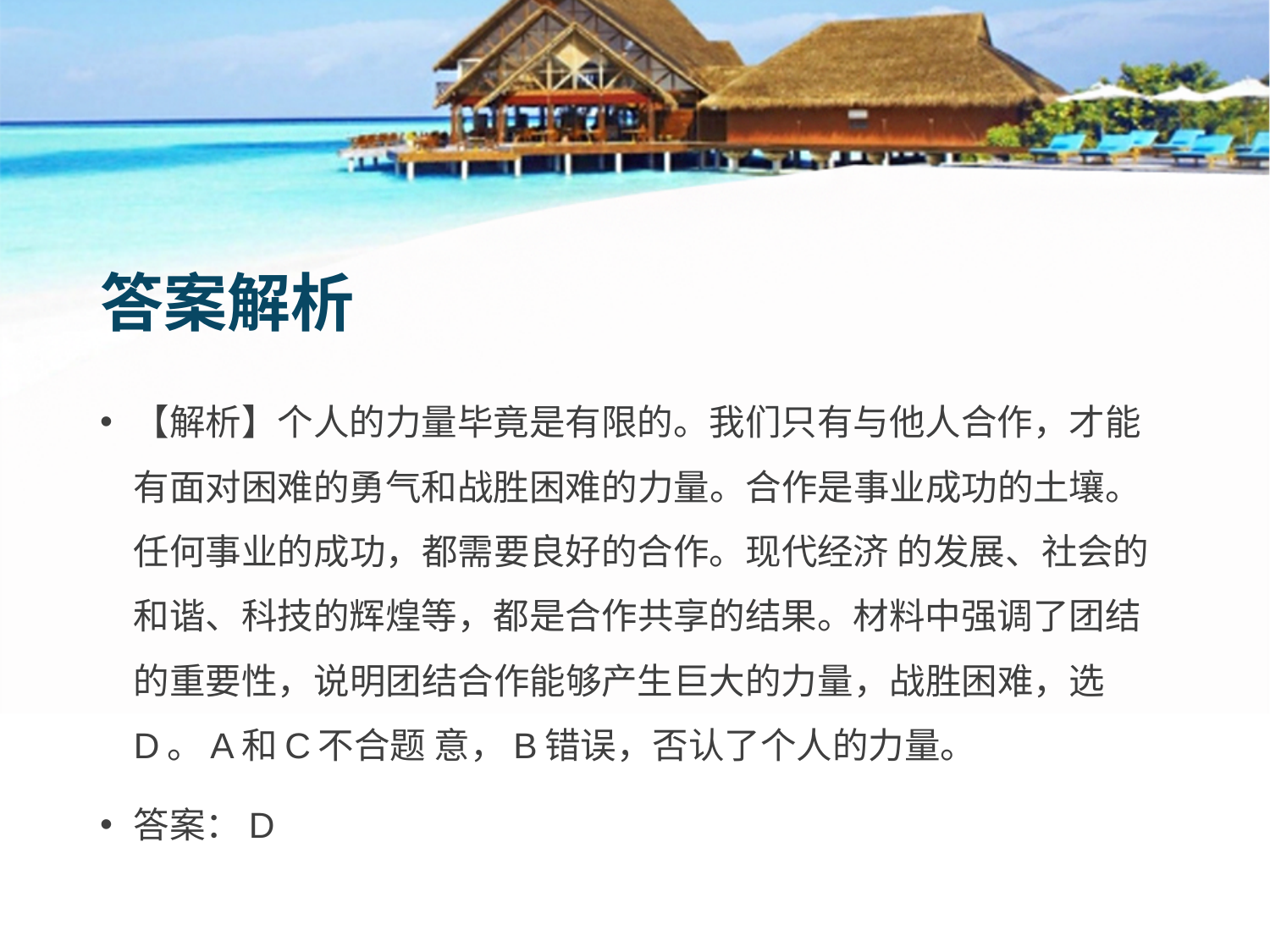

答案解析
【解析】个人的力量毕竟是有限的。我们只有与他人合作，才能有面对困难的勇气和战胜困难的力量。合作是事业成功的土壤。任何事业的成功，都需要良好的合作。现代经济 的发展、社会的和谐、科技的辉煌等，都是合作共享的结果。材料中强调了团结的重要性，说明团结合作能够产生巨大的力量，战胜困难，选D。A和C不合题 意，B错误，否认了个人的力量。
答案：D